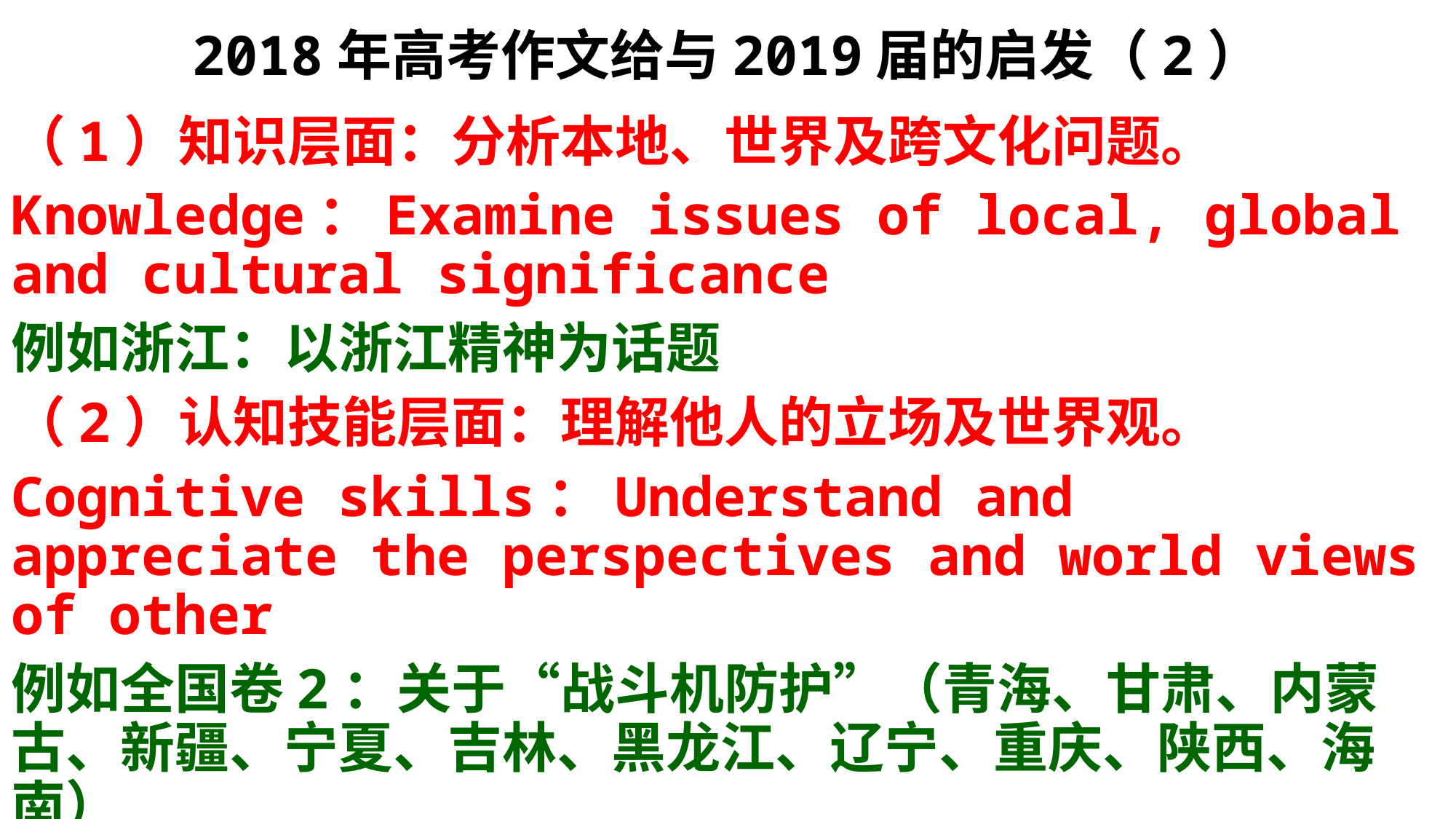

# 2018年高考作文给与2019届的启发（2）
（1）知识层面：分析本地、世界及跨文化问题。
Knowledge：Examine issues of local, global and cultural significance
例如浙江：以浙江精神为话题
（2）认知技能层面：理解他人的立场及世界观。
Cognitive skills：Understand and appreciate the perspectives and world views of other
例如全国卷2：关于“战斗机防护”（青海、甘肃、内蒙古、新疆、宁夏、吉林、黑龙江、辽宁、重庆、陕西、海南）
例如江苏：围绕“语言”写作